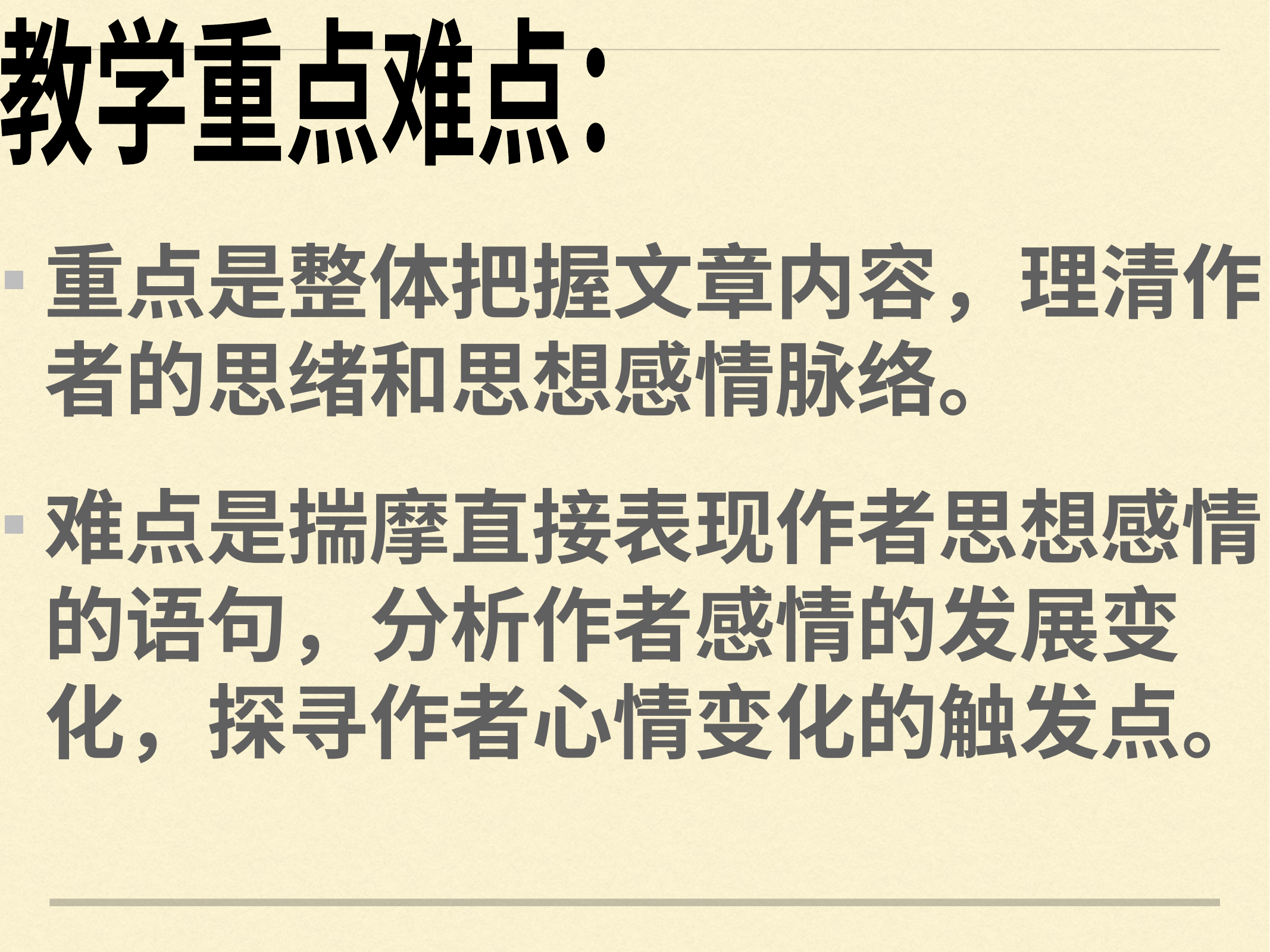

教学重点难点：
重点是整体把握文章内容，理清作者的思绪和思想感情脉络。
难点是揣摩直接表现作者思想感情的语句，分析作者感情的发展变化，探寻作者心情变化的触发点。